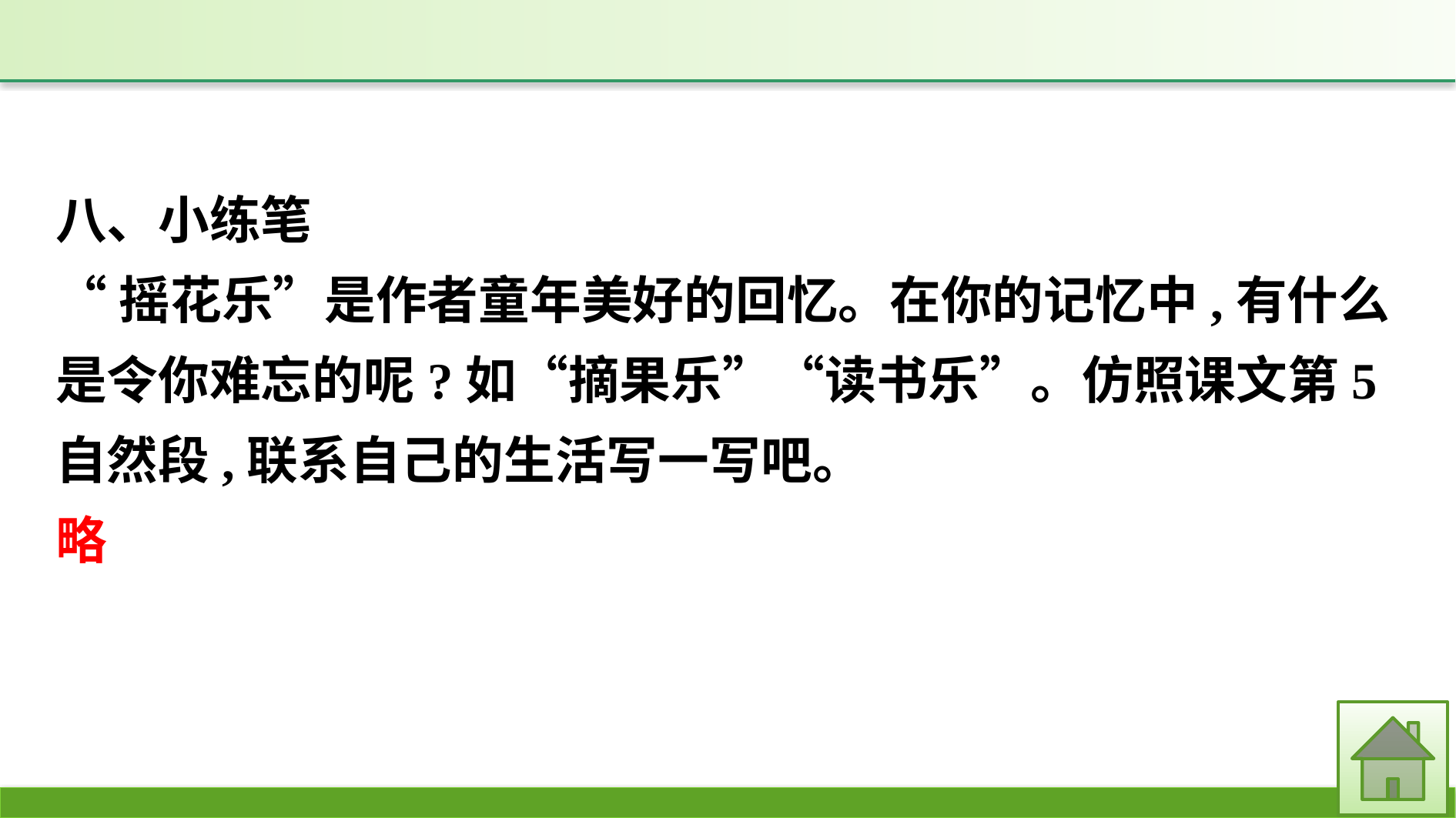

八、小练笔
“摇花乐”是作者童年美好的回忆。在你的记忆中,有什么是令你难忘的呢?如“摘果乐”“读书乐”。仿照课文第5自然段,联系自己的生活写一写吧。
略